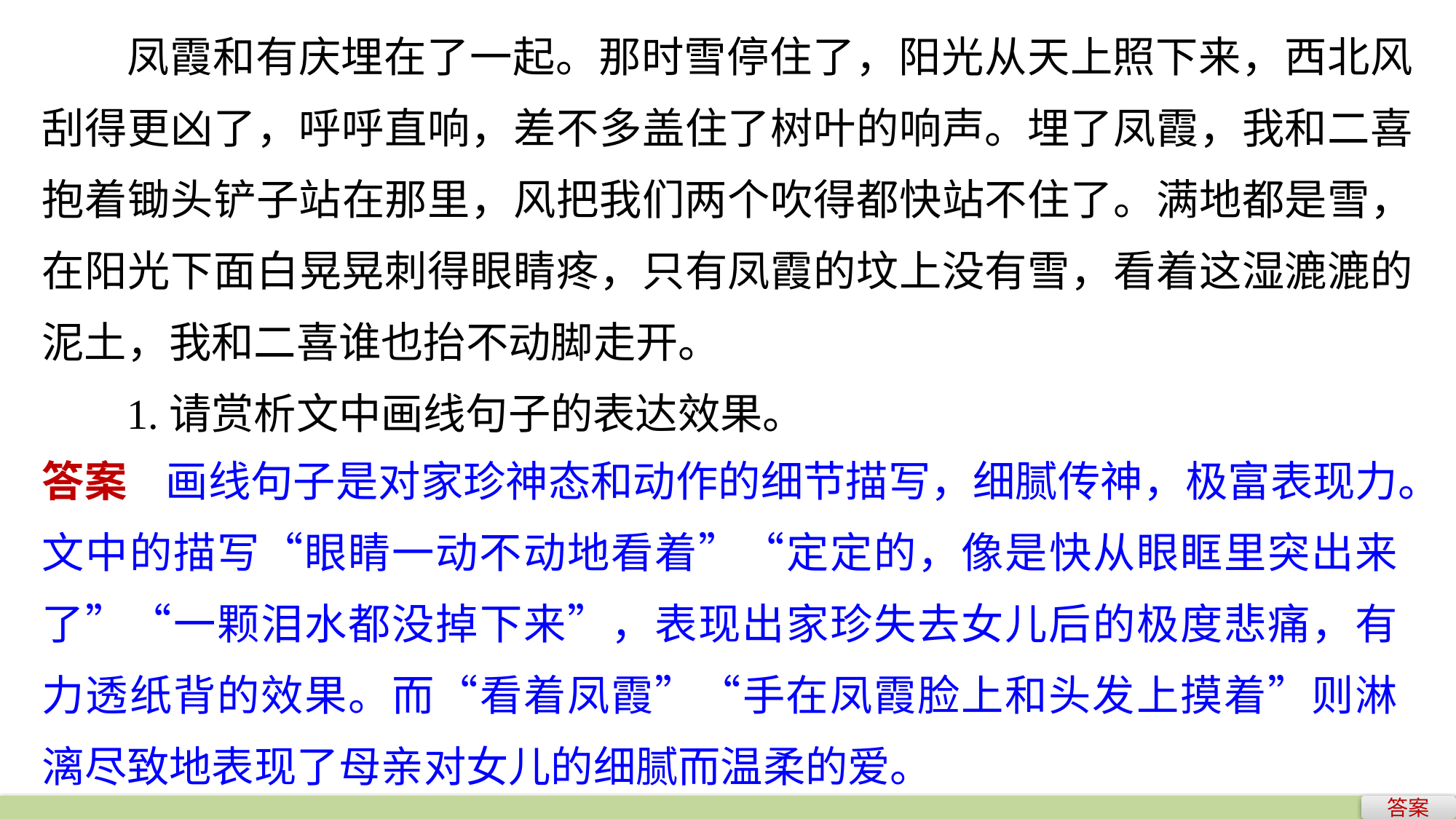

凤霞和有庆埋在了一起。那时雪停住了，阳光从天上照下来，西北风刮得更凶了，呼呼直响，差不多盖住了树叶的响声。埋了凤霞，我和二喜抱着锄头铲子站在那里，风把我们两个吹得都快站不住了。满地都是雪，在阳光下面白晃晃刺得眼睛疼，只有凤霞的坟上没有雪，看着这湿漉漉的泥土，我和二喜谁也抬不动脚走开。
1.请赏析文中画线句子的表达效果。
答案    画线句子是对家珍神态和动作的细节描写，细腻传神，极富表现力。文中的描写“眼睛一动不动地看着”“定定的，像是快从眼眶里突出来了”“一颗泪水都没掉下来”，表现出家珍失去女儿后的极度悲痛，有力透纸背的效果。而“看着凤霞”“手在凤霞脸上和头发上摸着”则淋漓尽致地表现了母亲对女儿的细腻而温柔的爱。

答案